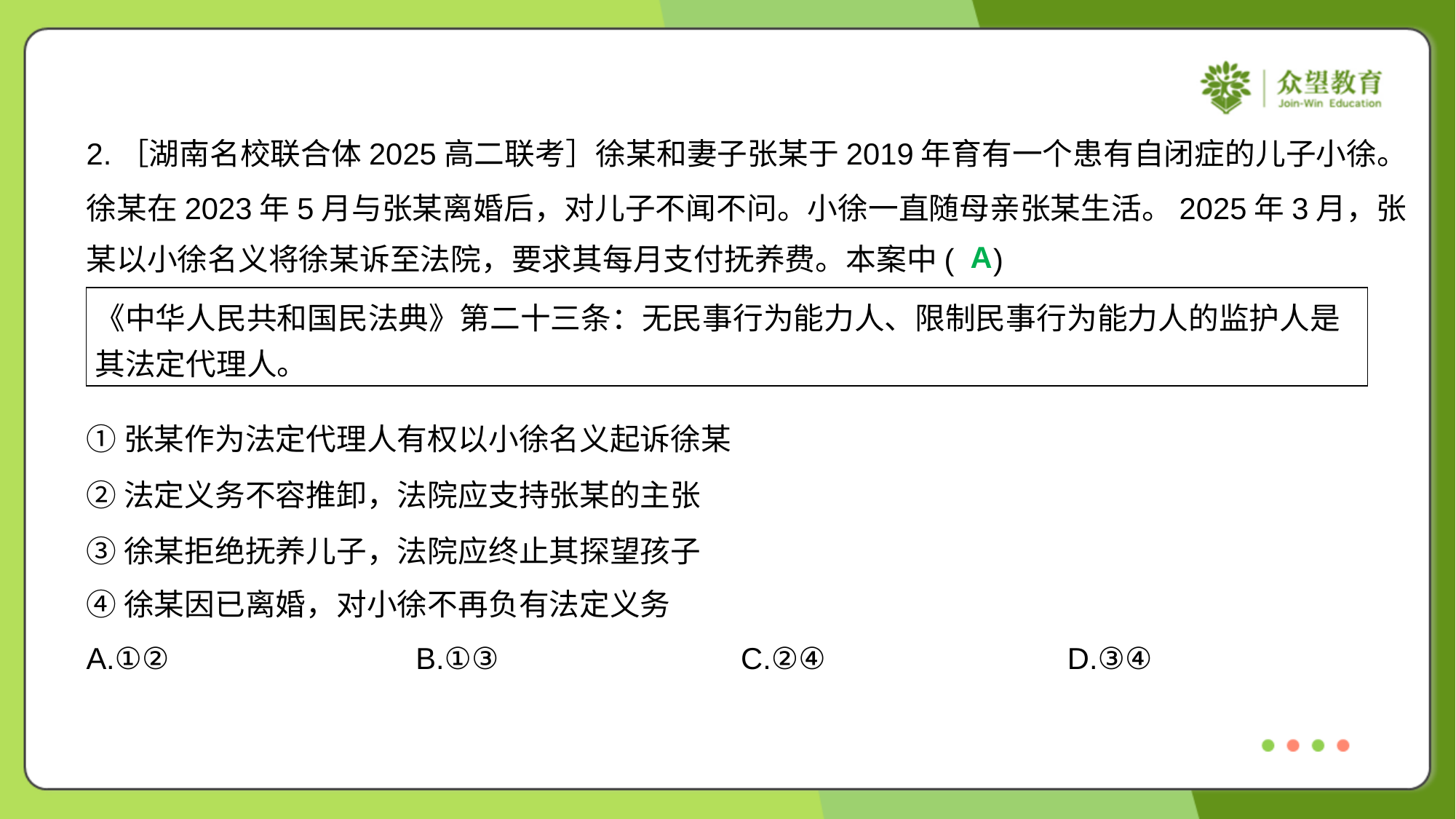

2.［湖南名校联合体2025高二联考］徐某和妻子张某于2019年育有一个患有自闭症的儿子小徐。
徐某在2023年5月与张某离婚后，对儿子不闻不问。小徐一直随母亲张某生活。2025年3月，张
某以小徐名义将徐某诉至法院，要求其每月支付抚养费。本案中(     )
A
| 《中华人民共和国民法典》第二十三条：无民事行为能力人、限制民事行为能力人的监护人是 其法定代理人。 |
| --- |
①张某作为法定代理人有权以小徐名义起诉徐某
②法定义务不容推卸，法院应支持张某的主张
③徐某拒绝抚养儿子，法院应终止其探望孩子
④徐某因已离婚，对小徐不再负有法定义务
A.①②	B.①③	C.②④	D.③④